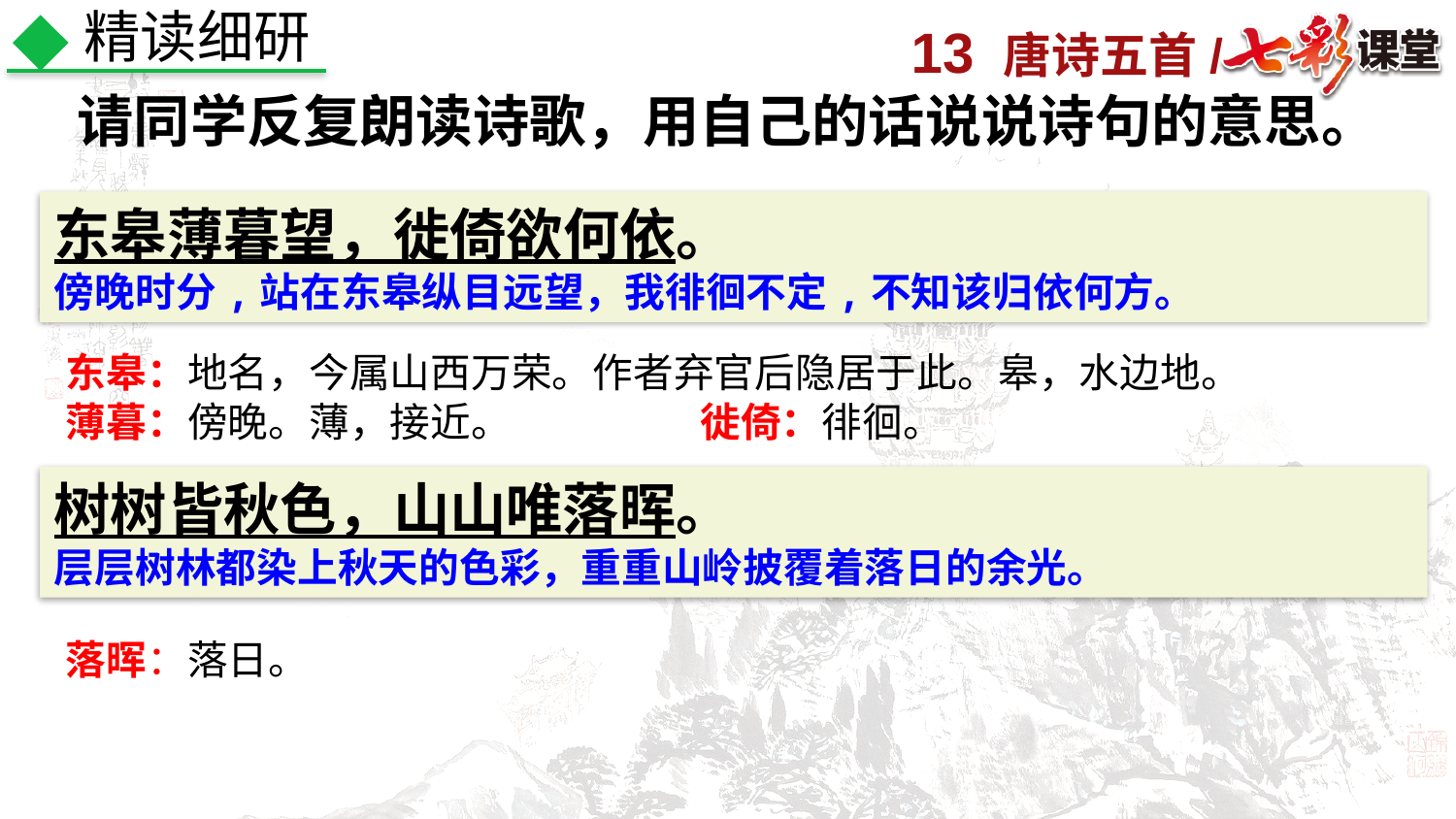

精读细研

请同学反复朗读诗歌，用自己的话说说诗句的意思。
东皋薄暮望，徙倚欲何依。
傍晚时分,站在东皋纵目远望，我徘徊不定,不知该归依何方。
东皋：地名，今属山西万荣。作者弃官后隐居于此。皋，水边地。
薄暮：傍晚。薄，接近。                     徙倚：徘徊。
树树皆秋色，山山唯落晖。
层层树林都染上秋天的色彩，重重山岭披覆着落日的余光。
落晖：落日。